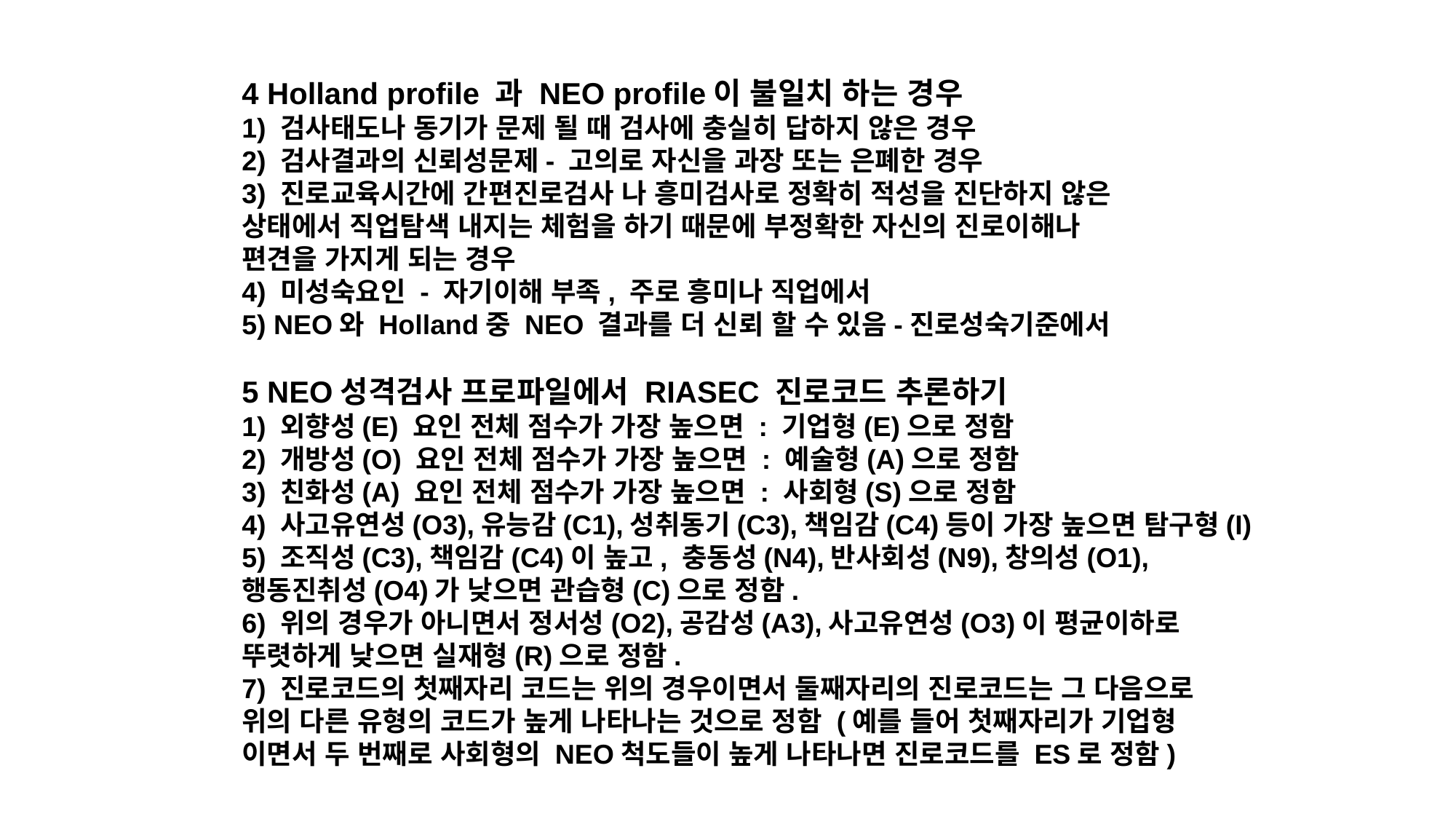

4 Holland profile 과 NEO profile이 불일치 하는 경우
1) 검사태도나 동기가 문제 될 때 검사에 충실히 답하지 않은 경우
2) 검사결과의 신뢰성문제- 고의로 자신을 과장 또는 은폐한 경우
3) 진로교육시간에 간편진로검사 나 흥미검사로 정확히 적성을 진단하지 않은
상태에서 직업탐색 내지는 체험을 하기 때문에 부정확한 자신의 진로이해나
편견을 가지게 되는 경우
4) 미성숙요인 - 자기이해 부족, 주로 흥미나 직업에서
5) NEO와 Holland중 NEO 결과를 더 신뢰 할 수 있음-진로성숙기준에서

5 NEO성격검사 프로파일에서 RIASEC 진로코드 추론하기
1) 외향성(E) 요인 전체 점수가 가장 높으면 : 기업형(E)으로 정함
2) 개방성(O) 요인 전체 점수가 가장 높으면 : 예술형(A)으로 정함
3) 친화성(A) 요인 전체 점수가 가장 높으면 : 사회형(S)으로 정함
4) 사고유연성(O3),유능감(C1),성취동기(C3),책임감(C4)등이 가장 높으면 탐구형(I)
5) 조직성(C3),책임감(C4)이 높고, 충동성(N4),반사회성(N9),창의성(O1),
행동진취성(O4)가 낮으면 관습형(C)으로 정함.
6) 위의 경우가 아니면서 정서성(O2),공감성(A3),사고유연성(O3)이 평균이하로 뚜렷하게 낮으면 실재형(R)으로 정함.
7) 진로코드의 첫째자리 코드는 위의 경우이면서 둘째자리의 진로코드는 그 다음으로
위의 다른 유형의 코드가 높게 나타나는 것으로 정함 (예를 들어 첫째자리가 기업형
이면서 두 번째로 사회형의 NEO척도들이 높게 나타나면 진로코드를 ES로 정함)